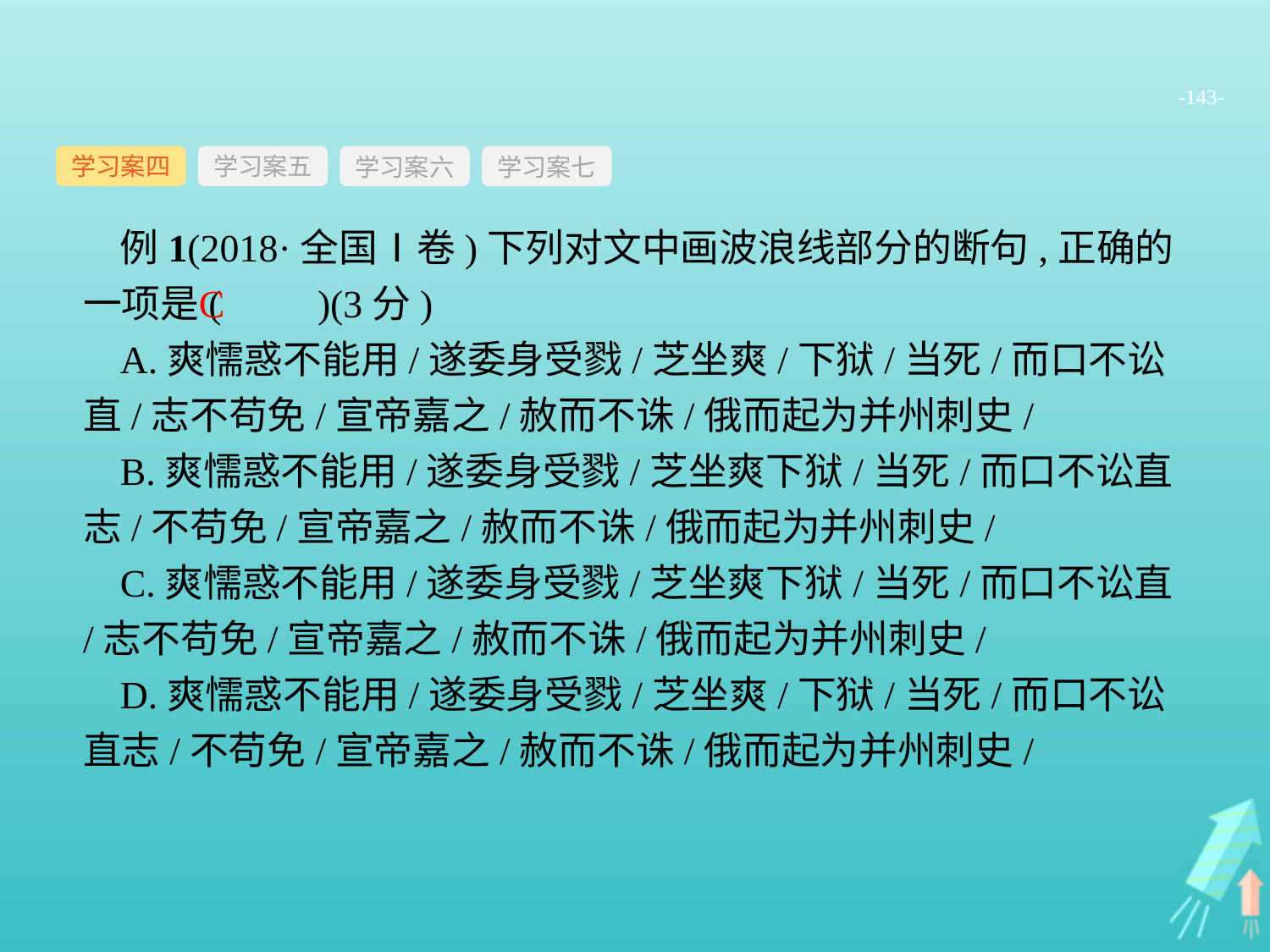

-143-
学习案四
学习案六
学习案七
学习案五
例1(2018·全国Ⅰ卷)下列对文中画波浪线部分的断句,正确的一项是(　　)(3分)
A.爽懦惑不能用/遂委身受戮/芝坐爽/下狱/当死/而口不讼直/志不苟免/宣帝嘉之/赦而不诛/俄而起为并州刺史/
B.爽懦惑不能用/遂委身受戮/芝坐爽下狱/当死/而口不讼直志/不苟免/宣帝嘉之/赦而不诛/俄而起为并州刺史/
C.爽懦惑不能用/遂委身受戮/芝坐爽下狱/当死/而口不讼直/志不苟免/宣帝嘉之/赦而不诛/俄而起为并州刺史/
D.爽懦惑不能用/遂委身受戮/芝坐爽/下狱/当死/而口不讼直志/不苟免/宣帝嘉之/赦而不诛/俄而起为并州刺史/
C